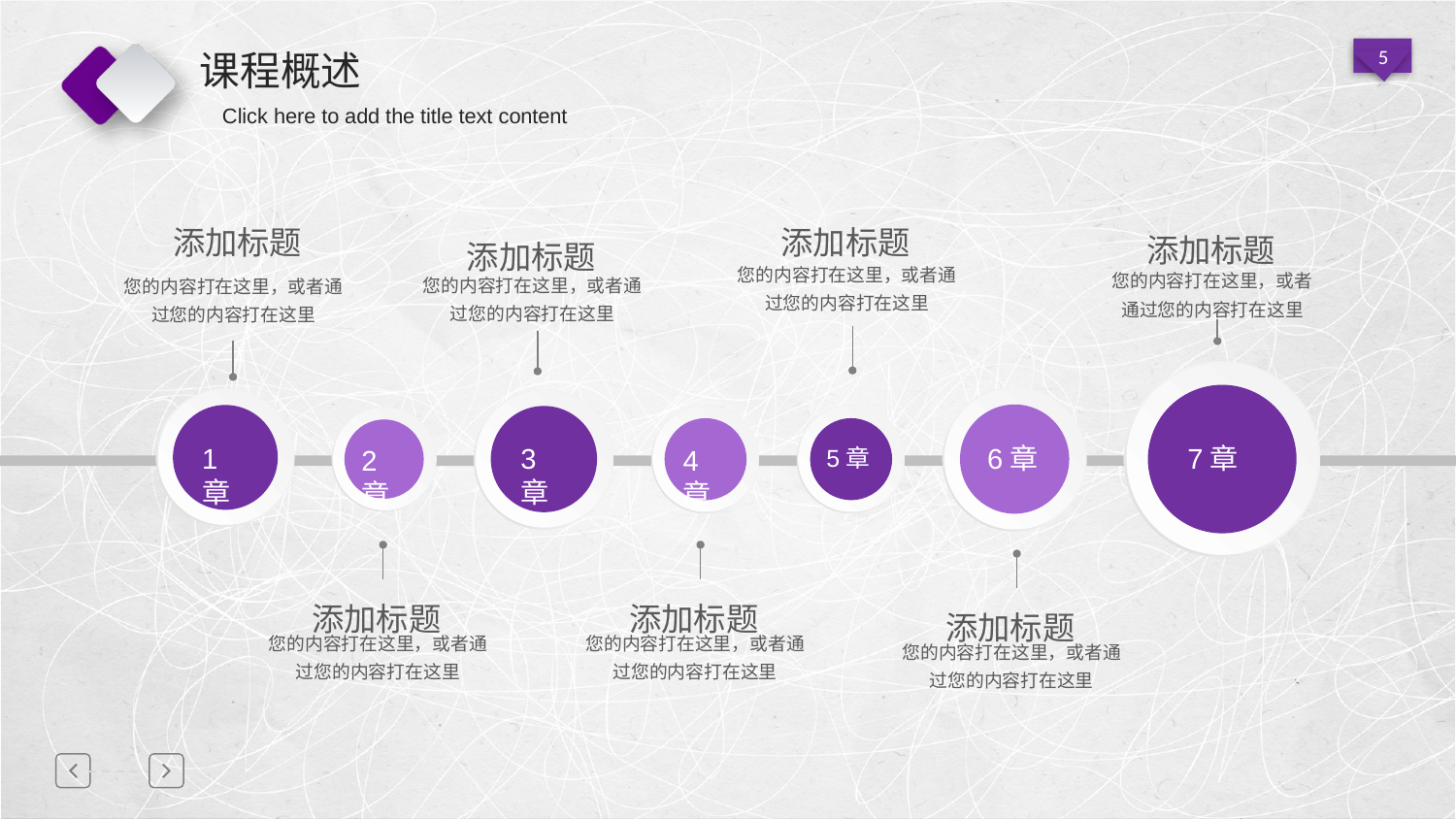

# 课程概述
添加标题
您的内容打在这里，或者通过您的内容打在这里
添加标题
您的内容打在这里，或者通过您的内容打在这里
添加标题
您的内容打在这里，或者通过您的内容打在这里
添加标题
您的内容打在这里，或者通过您的内容打在这里

7章

6章

1章

3章

4章

5章

2章

添加标题
您的内容打在这里，或者通过您的内容打在这里
添加标题
您的内容打在这里，或者通过您的内容打在这里
添加标题
您的内容打在这里，或者通过您的内容打在这里
延迟符